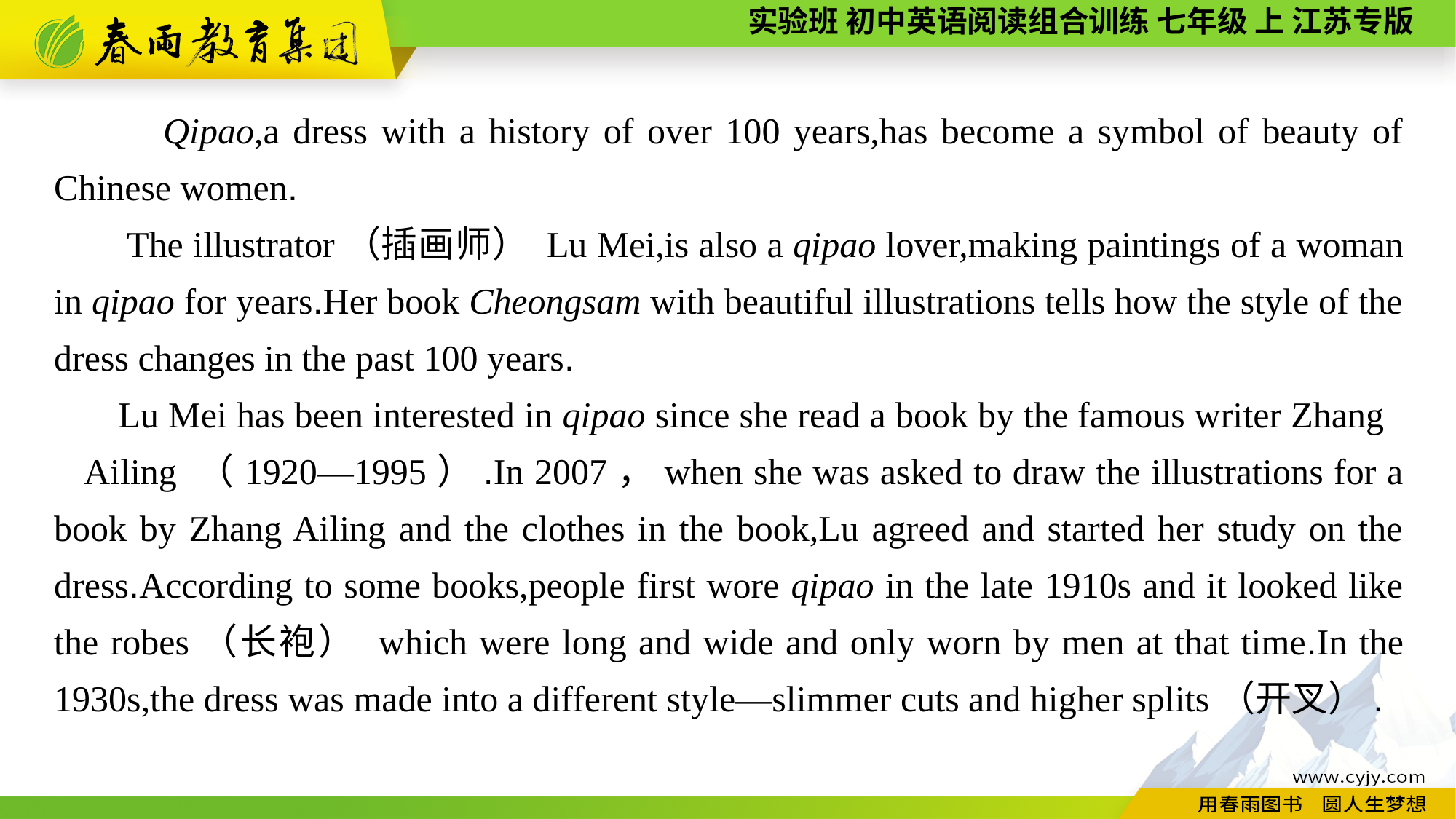

Qipao,a dress with a history of over 100 years,has become a symbol of beauty of Chinese women.
The illustrator（插画师） Lu Mei,is also a qipao lover,making paintings of a woman in qipao for years.Her book Cheongsam with beautiful illustrations tells how the style of the dress changes in the past 100 years.
Lu Mei has been interested in qipao since she read a book by the famous writer Zhang      Ailing （1920—1995）.In 2007，when she was asked to draw the illustrations for a book by Zhang Ailing and the clothes in the book,Lu agreed and started her study on the dress.According to some books,people first wore qipao in the late 1910s and it looked like the robes（长袍） which were long and wide and only worn by men at that time.In the 1930s,the dress was made into a different style—slimmer cuts and higher splits（开叉）.